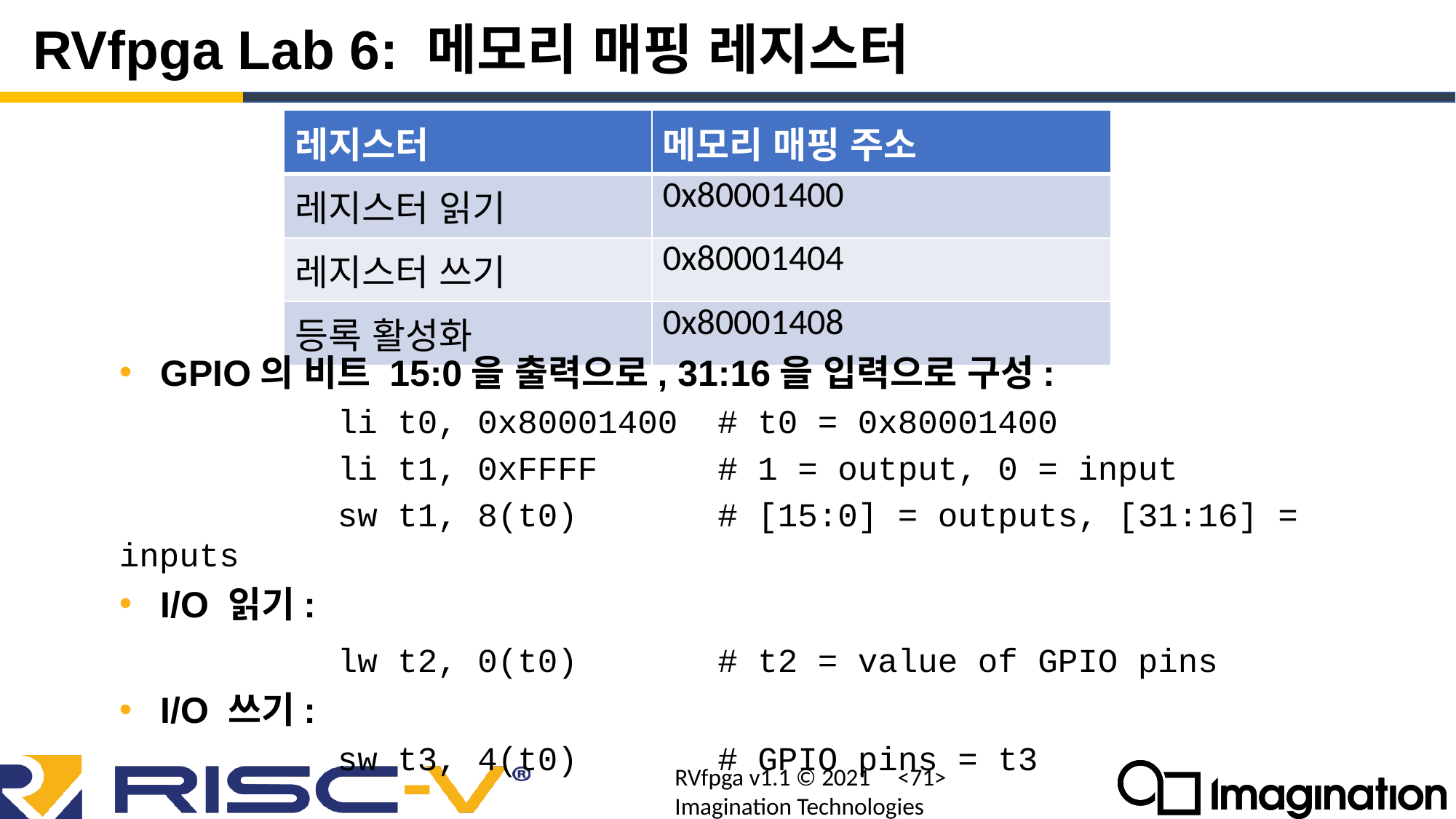

# RVfpga Lab 6: 메모리 매핑 레지스터
| 레지스터 | 메모리 매핑 주소 |
| --- | --- |
| 레지스터 읽기 | 0x80001400 |
| 레지스터 쓰기 | 0x80001404 |
| 등록 활성화 | 0x80001408 |
GPIO의 비트 15:0을 출력으로, 31:16을 입력으로 구성:
		li t0, 0x80001400  # t0 = 0x80001400
		li t1, 0xFFFF      # 1 = output, 0 = input
		sw t1, 8(t0)       # [15:0] = outputs, [31:16] = inputs
I/O 읽기:
		lw t2, 0(t0)       # t2 = value of GPIO pins
I/O 쓰기:
		sw t3, 4(t0)       # GPIO pins = t3